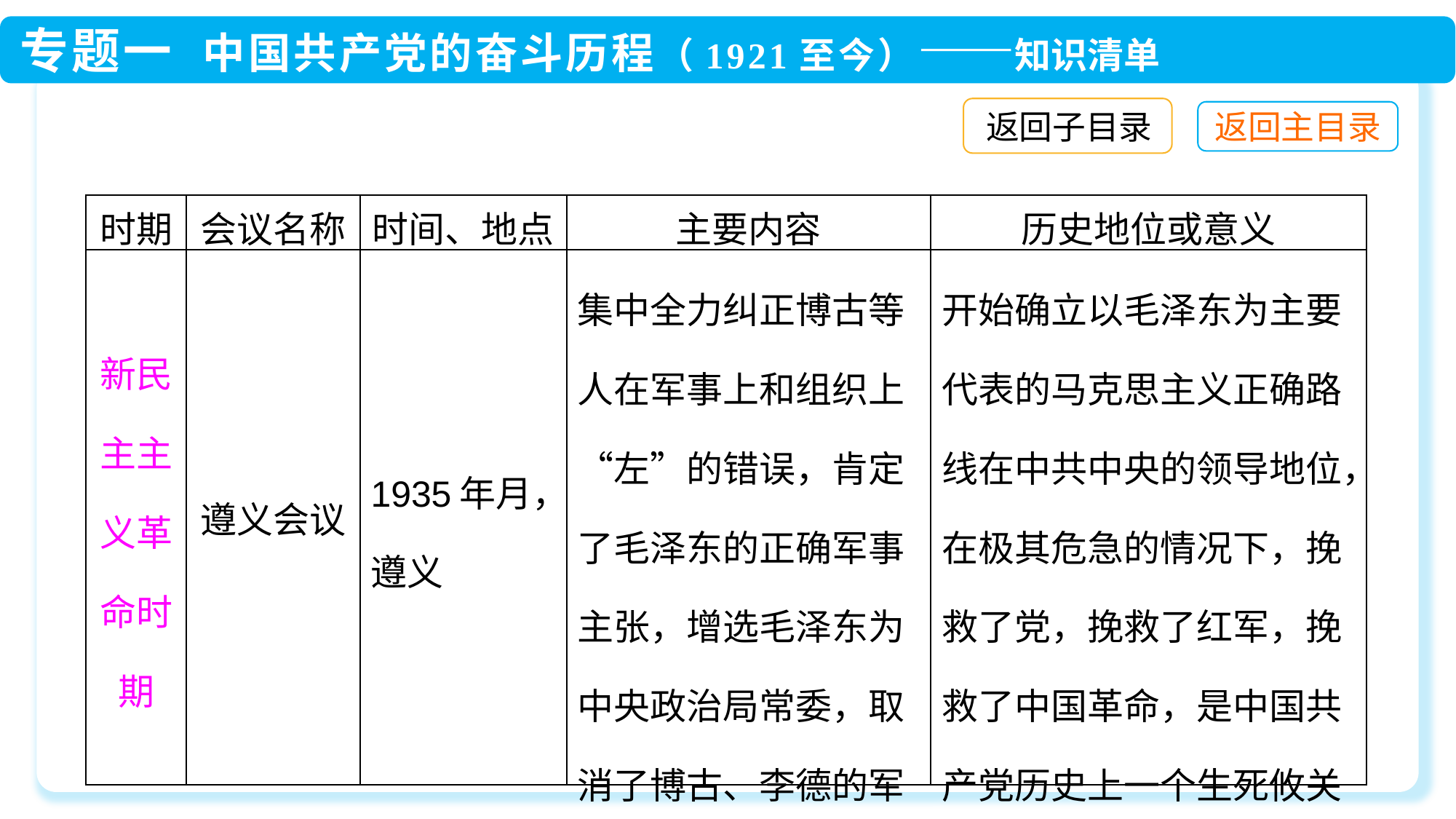

返回子目录
| 时期 | 会议名称 | 时间、地点 | 主要内容 | 历史地位或意义 |
| --- | --- | --- | --- | --- |
| 新民主主义革命时期 | 遵义会议 | 1935年月，遵义 | 集中全力纠正博古等人在军事上和组织上“左”的错误，肯定了毛泽东的正确军事主张，增选毛泽东为中央政治局常委，取消了博古、李德的军事最高指挥权 | 开始确立以毛泽东为主要代表的马克思主义正确路线在中共中央的领导地位，在极其危急的情况下，挽救了党，挽救了红军，挽救了中国革命，是中国共产党历史上一个生死攸关的转折点 |